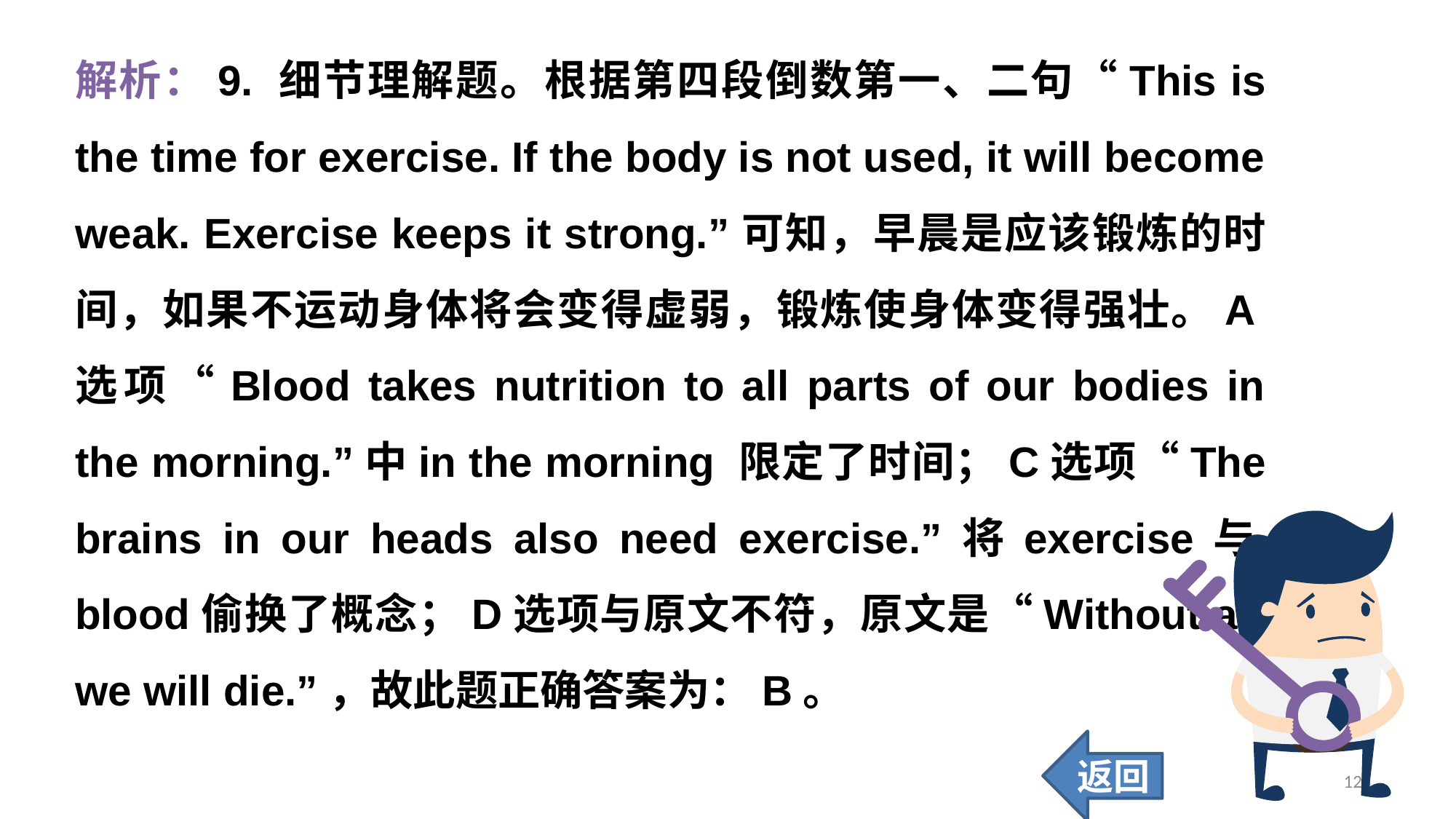

解析：9. 细节理解题。根据第四段倒数第一、二句“This is the time for exercise. If the body is not used, it will become weak. Exercise keeps it strong.”可知，早晨是应该锻炼的时间，如果不运动身体将会变得虚弱，锻炼使身体变得强壮。A选项“Blood takes nutrition to all parts of our bodies in the morning.”中in the morning 限定了时间；C选项“The brains in our heads also need exercise.”将exercise与blood偷换了概念；D选项与原文不符，原文是“Without air we will die.”，故此题正确答案为：B。

返回
128